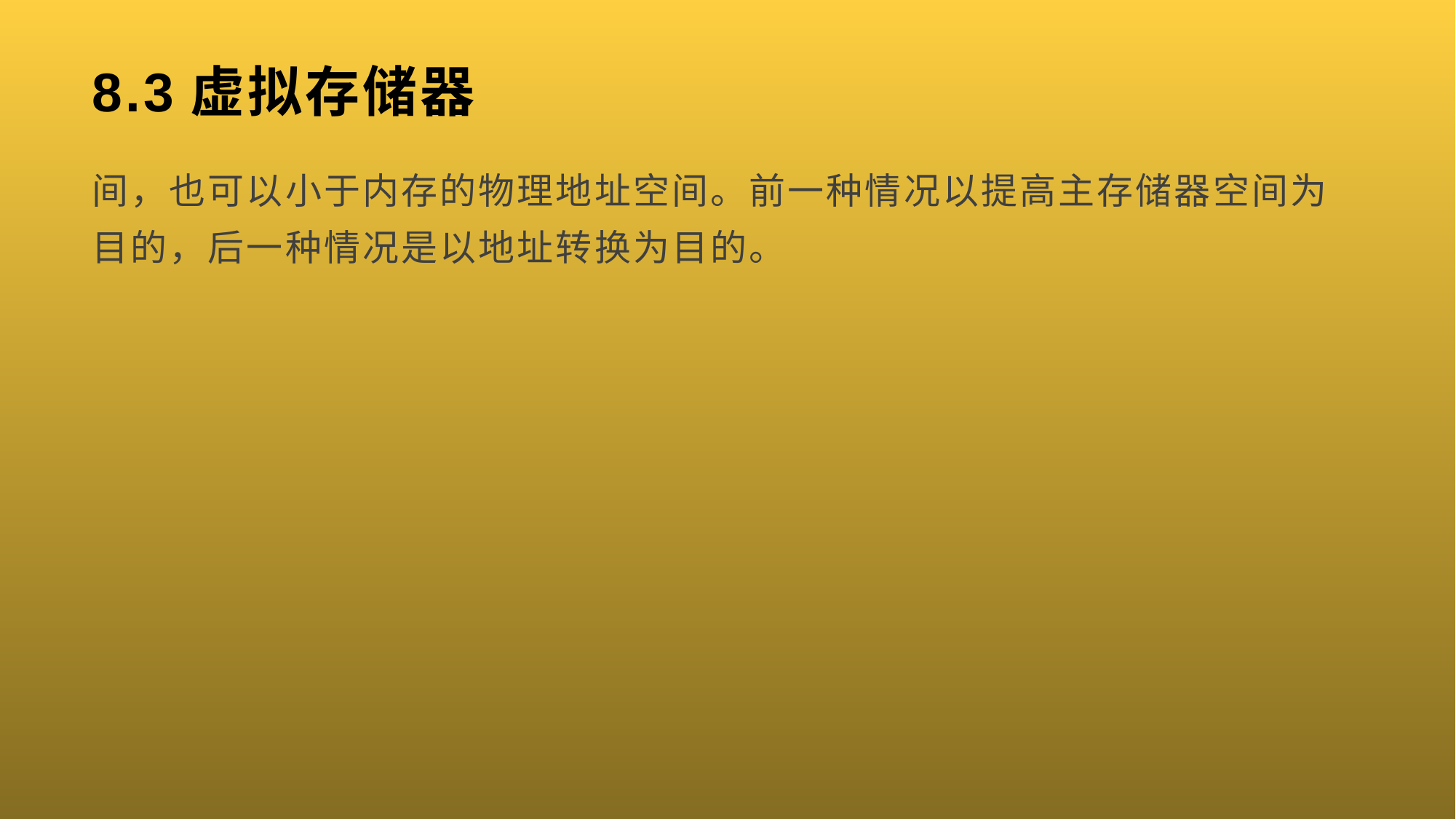

# 8.3虚拟存储器
间，也可以小于内存的物理地址空间。前一种情况以提高主存储器空间为目的，后一种情况是以地址转换为目的。